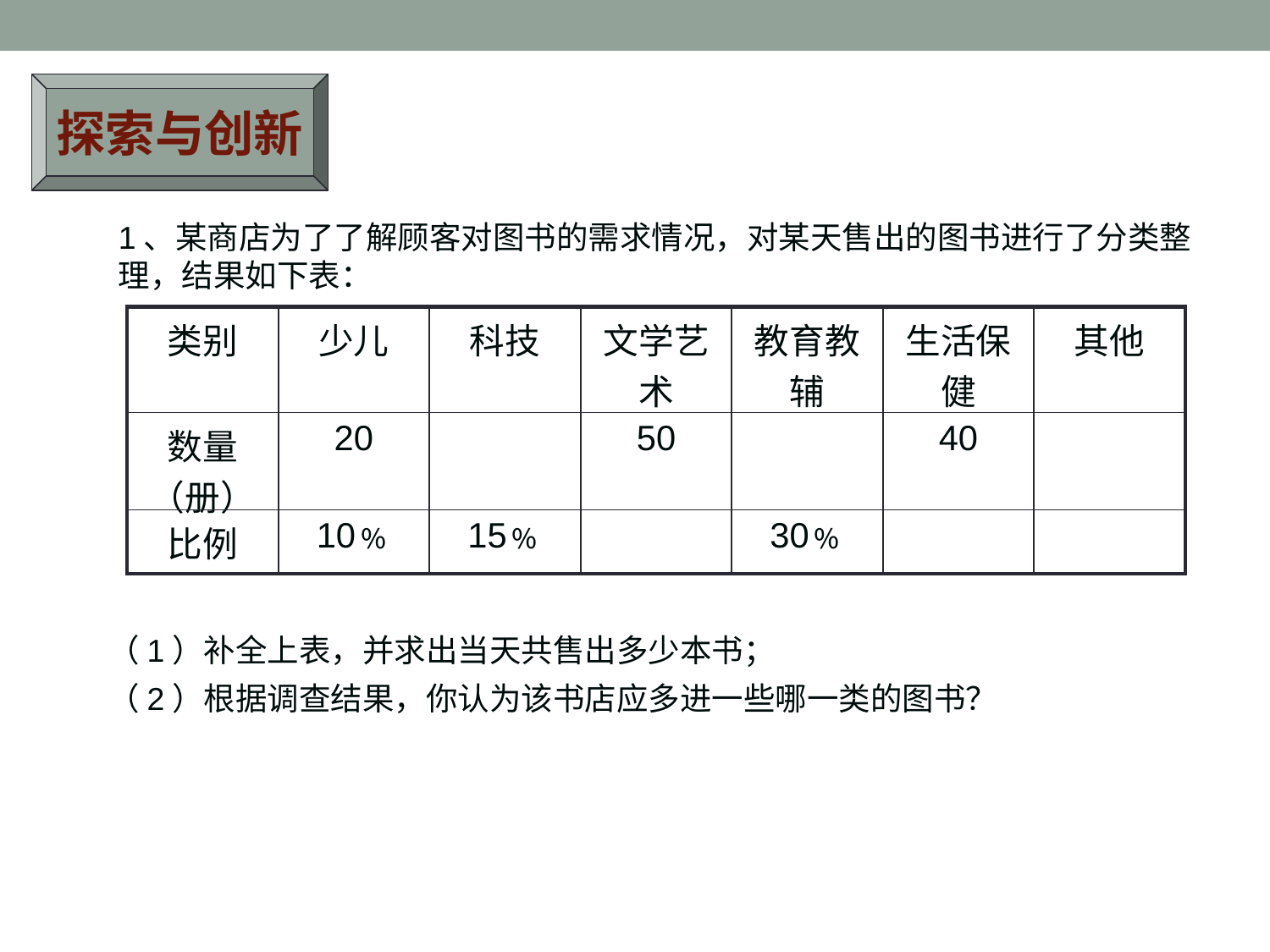

探索与创新
1、某商店为了了解顾客对图书的需求情况，对某天售出的图书进行了分类整理，结果如下表：
| 类别 | 少儿 | 科技 | 文学艺术 | 教育教辅 | 生活保健 | 其他 |
| --- | --- | --- | --- | --- | --- | --- |
| 数量（册） | 20 |  | 50 |  | 40 |  |
| 比例 | 10﹪ | 15﹪ |  | 30﹪ |  |  |
（1）补全上表，并求出当天共售出多少本书；
（2）根据调查结果，你认为该书店应多进一些哪一类的图书？